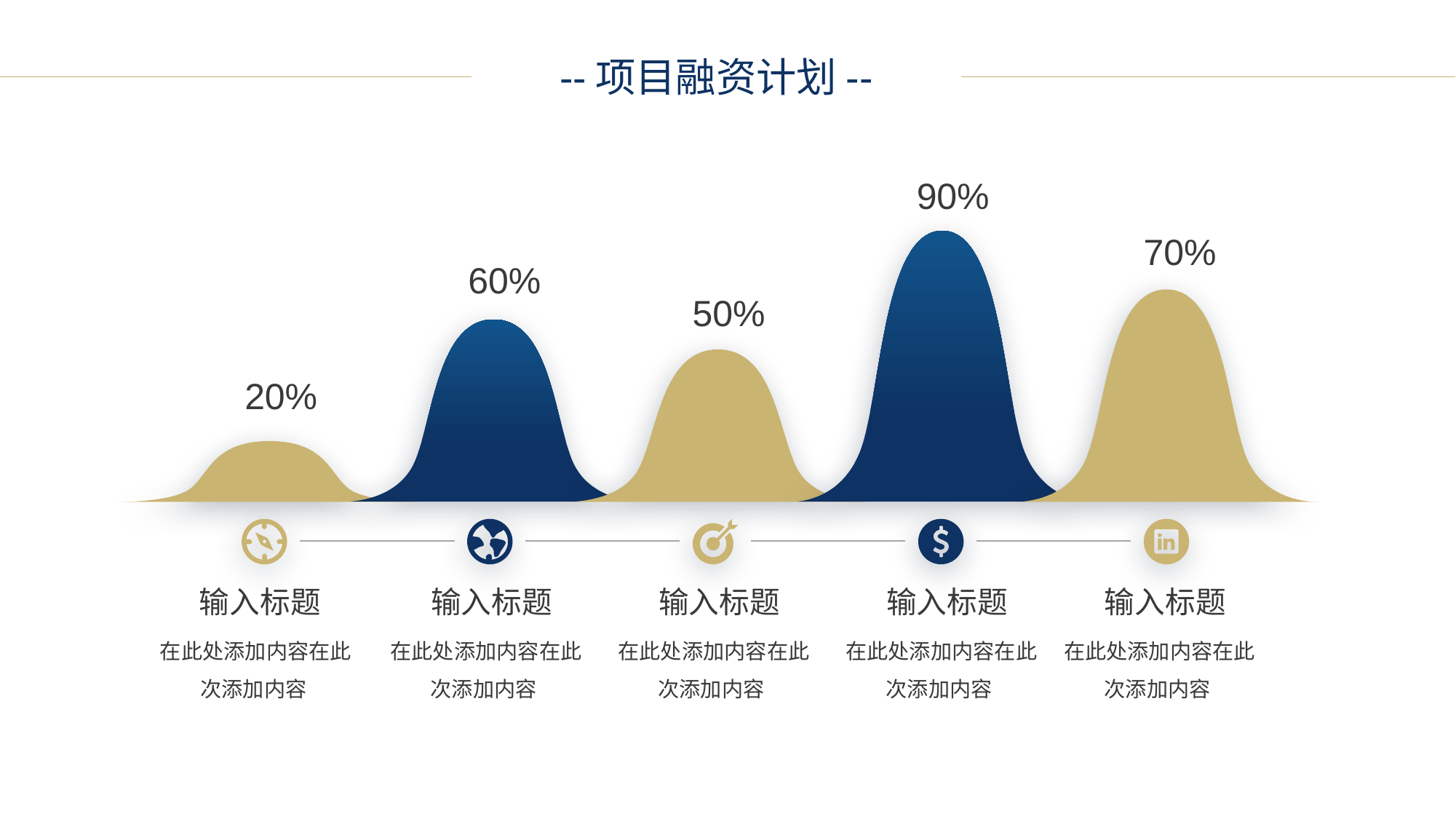

--项目融资计划--
90%
70%

60%

50%

20%

输入标题
输入标题
输入标题
输入标题
输入标题
在此处添加内容在此次添加内容

在此处添加内容在此次添加内容

在此处添加内容在此次添加内容

在此处添加内容在此次添加内容

在此处添加内容在此次添加内容